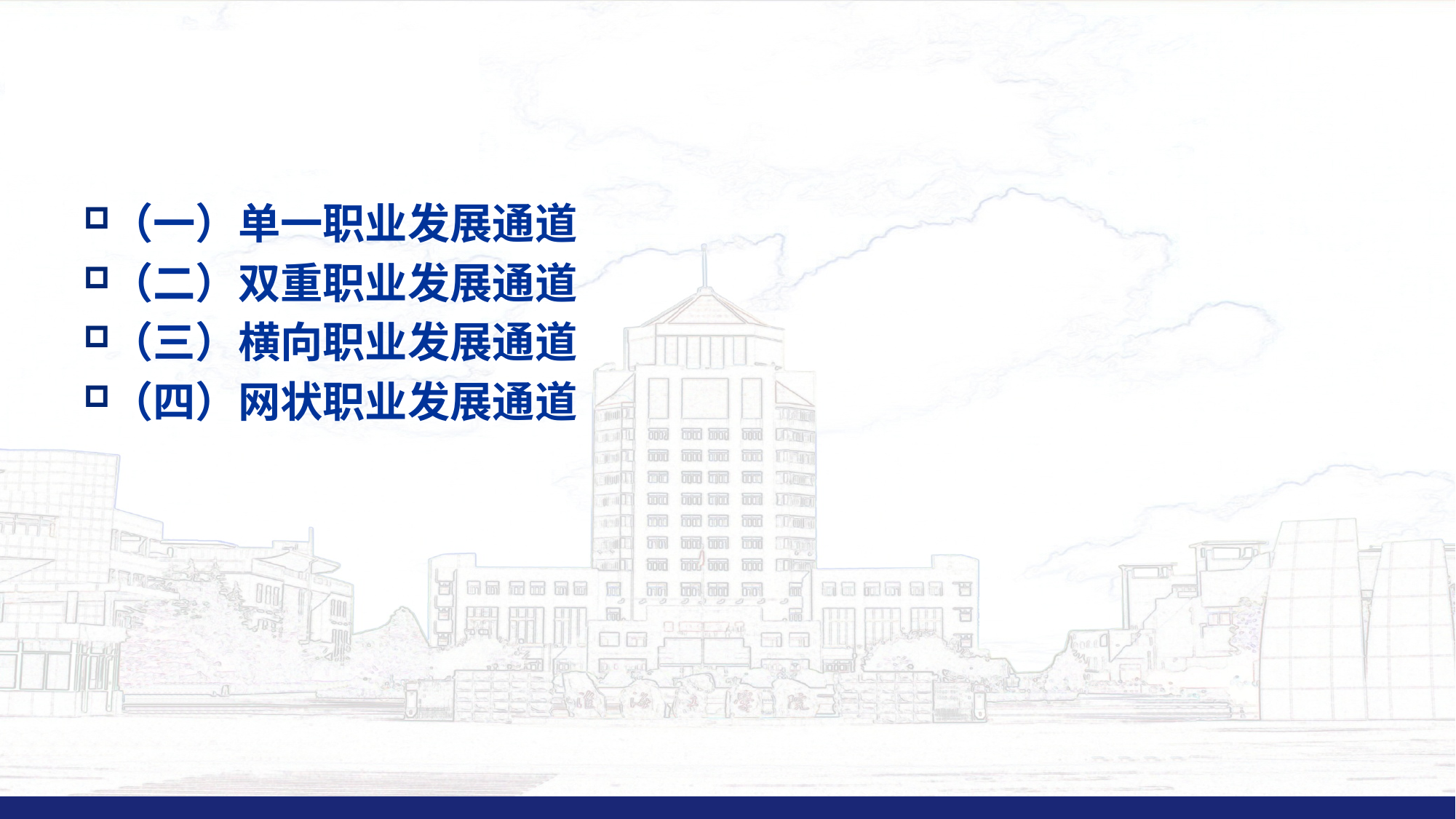

#
（一）单一职业发展通道
（二）双重职业发展通道
（三）横向职业发展通道
（四）网状职业发展通道